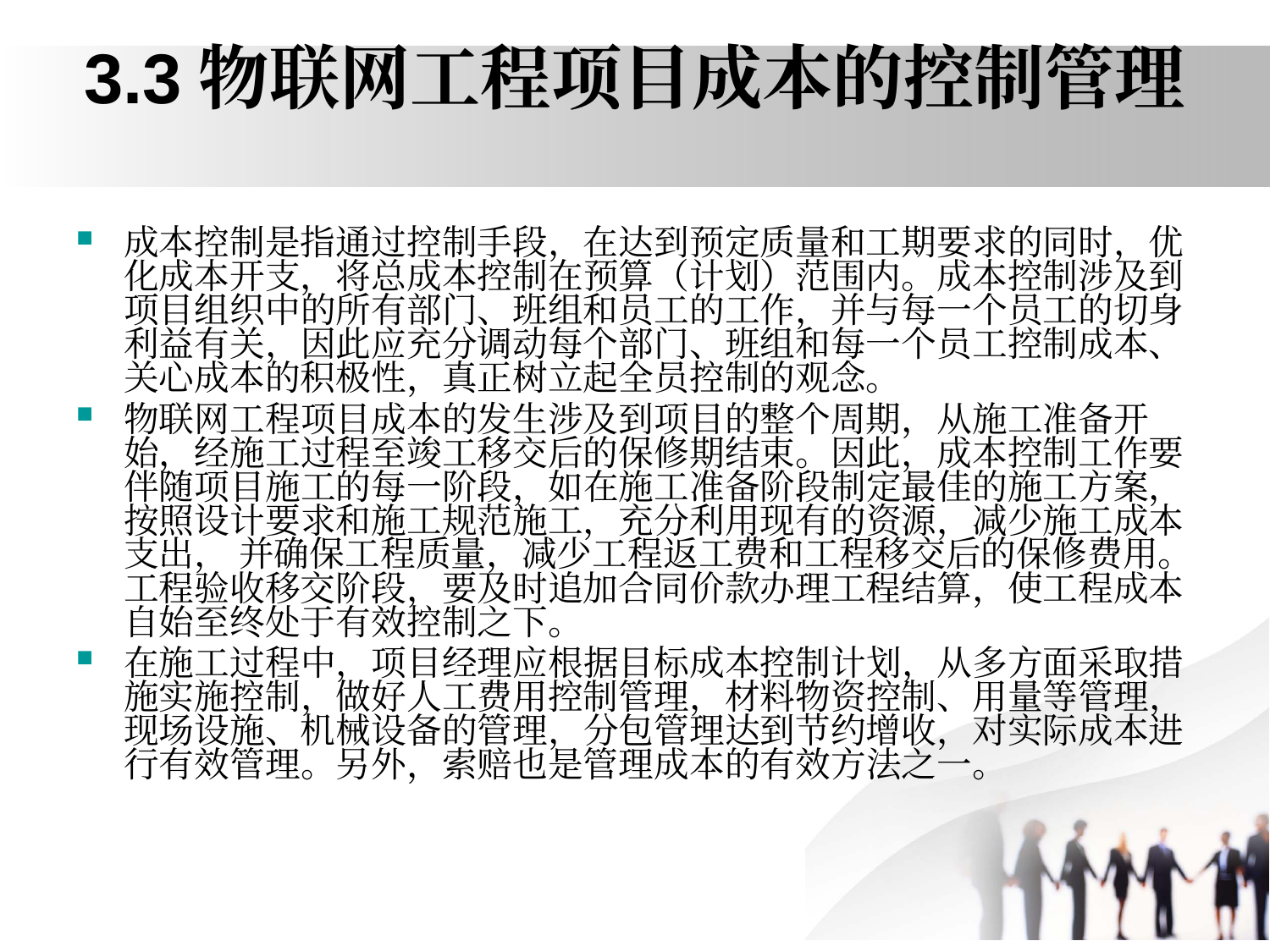

# 3.3物联网工程项目成本的控制管理
成本控制是指通过控制手段，在达到预定质量和工期要求的同时，优化成本开支，将总成本控制在预算（计划）范围内。成本控制涉及到项目组织中的所有部门、班组和员工的工作，并与每一个员工的切身利益有关，因此应充分调动每个部门、班组和每一个员工控制成本、关心成本的积极性，真正树立起全员控制的观念。
物联网工程项目成本的发生涉及到项目的整个周期，从施工准备开始，经施工过程至竣工移交后的保修期结束。因此，成本控制工作要伴随项目施工的每一阶段，如在施工准备阶段制定最佳的施工方案，按照设计要求和施工规范施工，充分利用现有的资源，减少施工成本支出， 并确保工程质量，减少工程返工费和工程移交后的保修费用。工程验收移交阶段，要及时追加合同价款办理工程结算，使工程成本自始至终处于有效控制之下。
在施工过程中，项目经理应根据目标成本控制计划，从多方面采取措施实施控制，做好人工费用控制管理，材料物资控制、用量等管理，现场设施、机械设备的管理，分包管理达到节约增收，对实际成本进行有效管理。另外，索赔也是管理成本的有效方法之一。